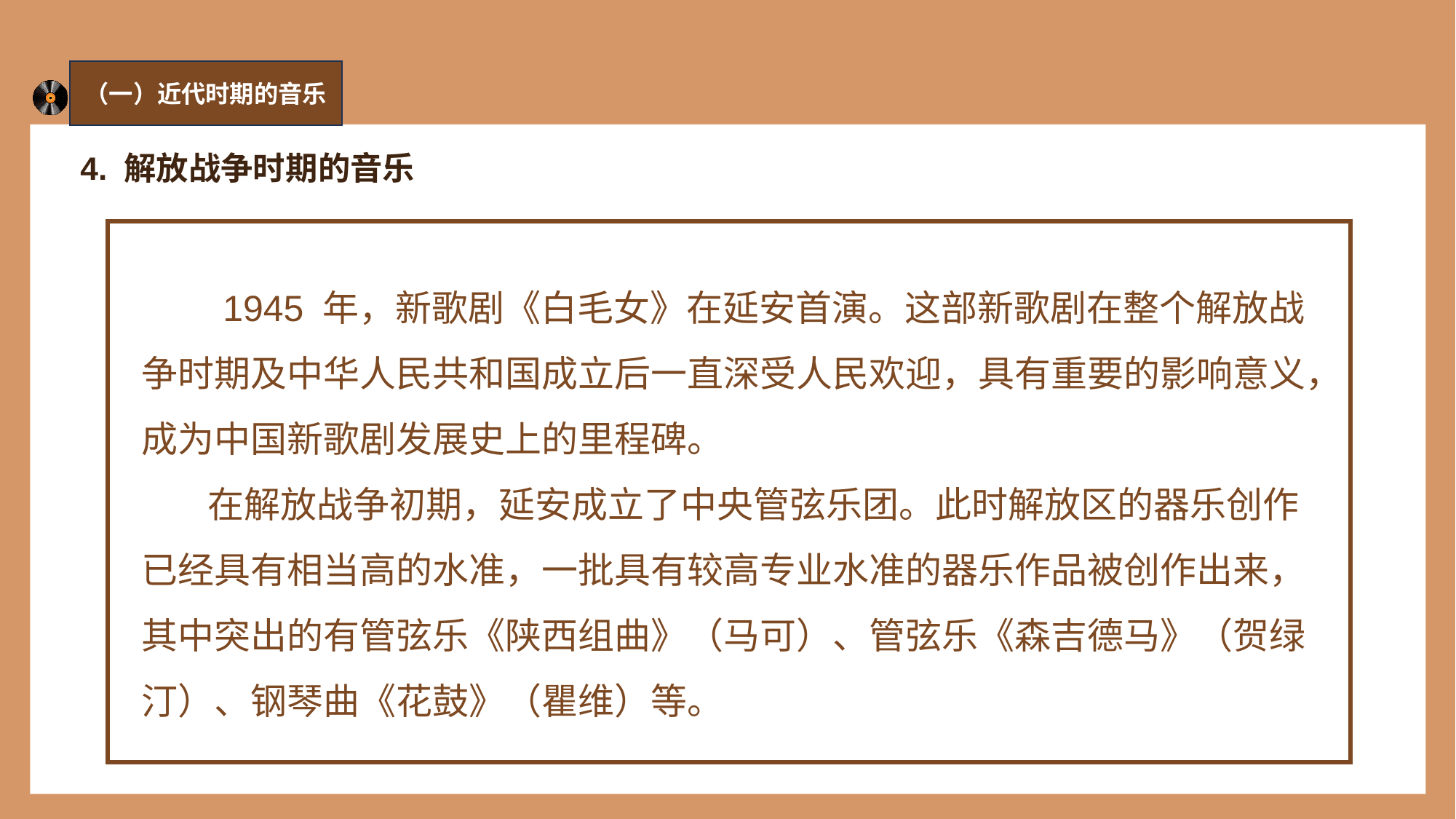

（一）近代时期的音乐
4. 解放战争时期的音乐

        1945 年，新歌剧《白毛女》在延安首演。这部新歌剧在整个解放战争时期及中华人民共和国成立后一直深受人民欢迎，具有重要的影响意义，成为中国新歌剧发展史上的里程碑。
       在解放战争初期，延安成立了中央管弦乐团。此时解放区的器乐创作已经具有相当高的水准，一批具有较高专业水准的器乐作品被创作出来，其中突出的有管弦乐《陕西组曲》（马可）、管弦乐《森吉德马》（贺绿汀）、钢琴曲《花鼓》（瞿维）等。